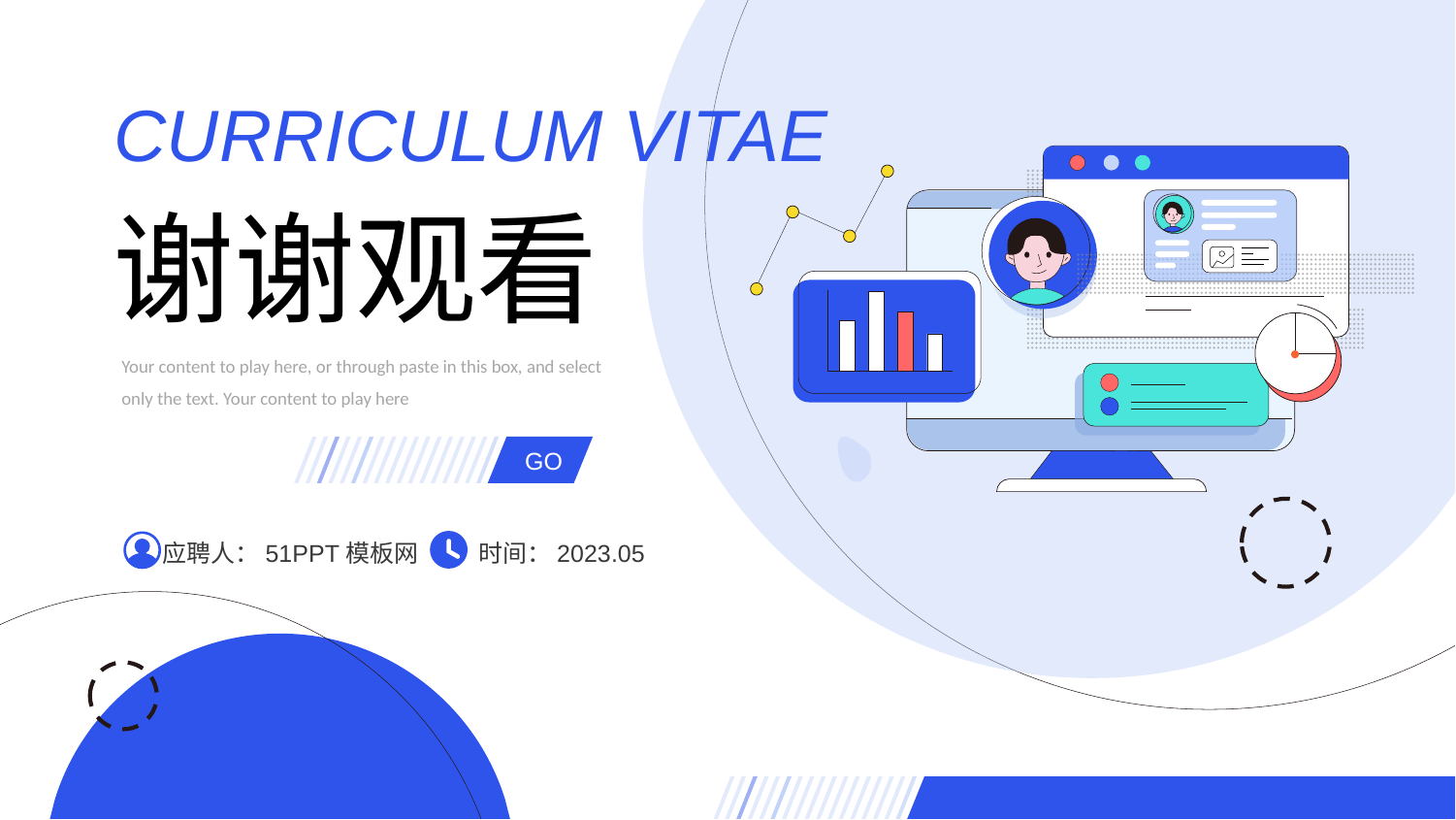

CURRICULUM VITAE

谢谢观看
Your content to play here, or through paste in this box, and select only the text. Your content to play here

GO

应聘人：51PPT模板网
时间：2023.05